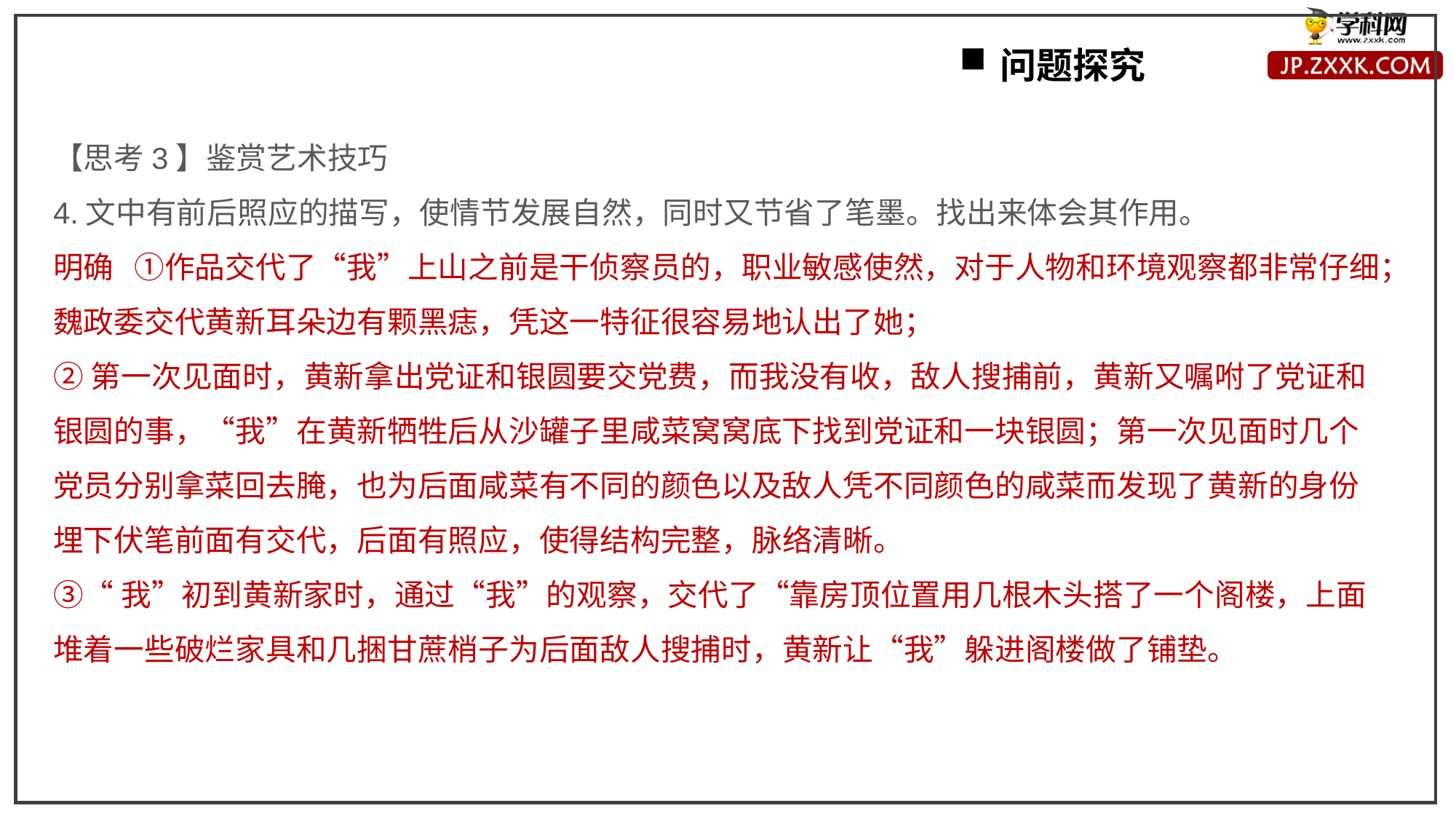

问题探究
【思考3】鉴赏艺术技巧
4.文中有前后照应的描写，使情节发展自然，同时又节省了笔墨。找出来体会其作用。
明确   ①作品交代了“我”上山之前是干侦察员的，职业敏感使然，对于人物和环境观察都非常仔细；魏政委交代黄新耳朵边有颗黑痣，凭这一特征很容易地认出了她；
②第一次见面时，黄新拿出党证和银圆要交党费，而我没有收，敌人搜捕前，黄新又嘱咐了党证和银圆的事，“我”在黄新牺牲后从沙罐子里咸菜窝窝底下找到党证和一块银圆；第一次见面时几个党员分别拿菜回去腌，也为后面咸菜有不同的颜色以及敌人凭不同颜色的咸菜而发现了黄新的身份埋下伏笔前面有交代，后面有照应，使得结构完整，脉络清晰。
③“我”初到黄新家时，通过“我”的观察，交代了“靠房顶位置用几根木头搭了一个阁楼，上面堆着一些破烂家具和几捆甘蔗梢子为后面敌人搜捕时，黄新让“我”躲进阁楼做了铺垫。